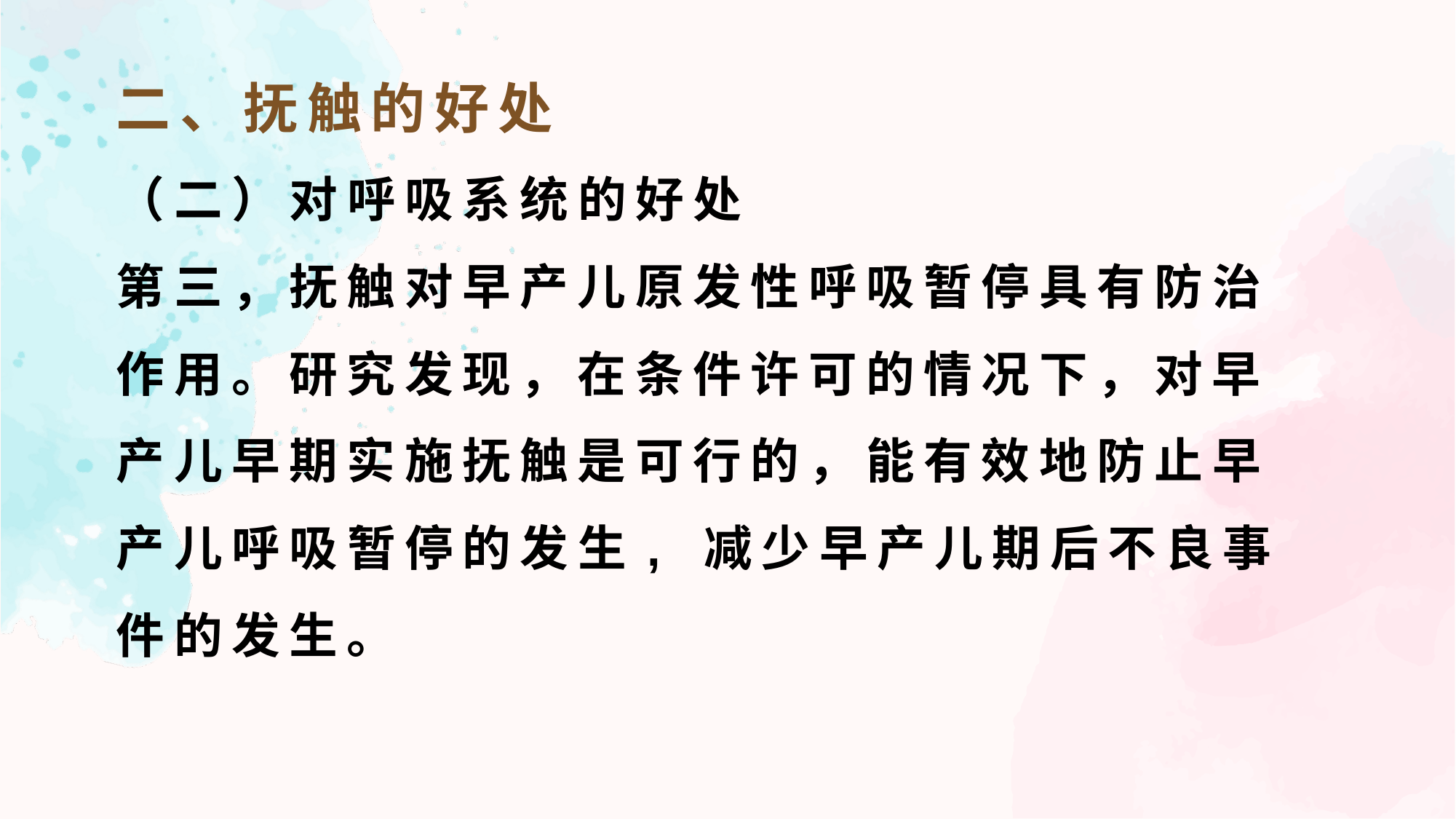

二、抚触的好处
（二）对呼吸系统的好处
第三，抚触对早产儿原发性呼吸暂停具有防治作用。研究发现，在条件许可的情况下，对早产儿早期实施抚触是可行的，能有效地防止早产儿呼吸暂停的发生, 减少早产儿期后不良事件的发生。